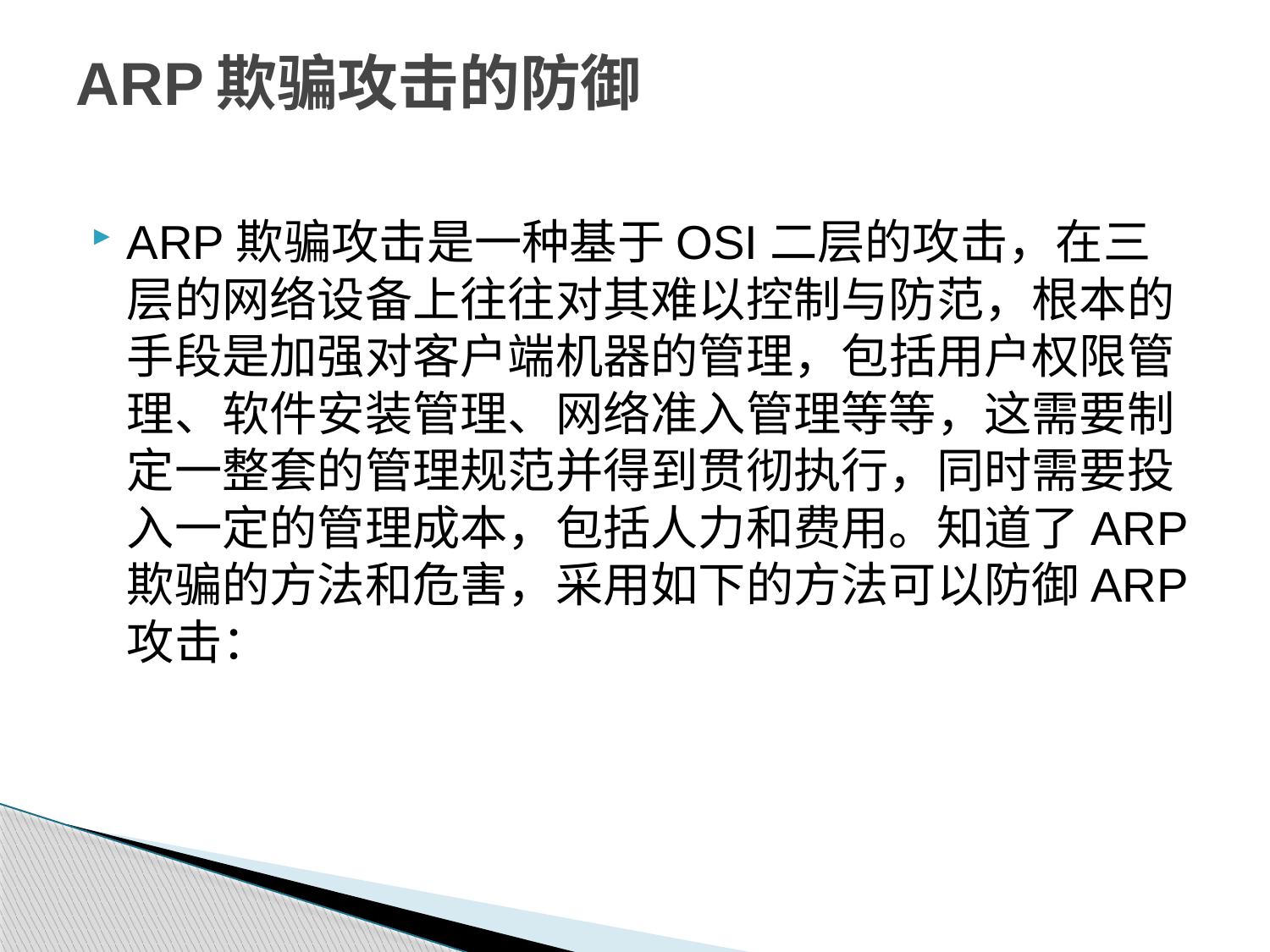

# ARP欺骗攻击的防御
ARP欺骗攻击是一种基于OSI二层的攻击，在三层的网络设备上往往对其难以控制与防范，根本的手段是加强对客户端机器的管理，包括用户权限管理、软件安装管理、网络准入管理等等，这需要制定一整套的管理规范并得到贯彻执行，同时需要投入一定的管理成本，包括人力和费用。知道了ARP欺骗的方法和危害，采用如下的方法可以防御ARP攻击：